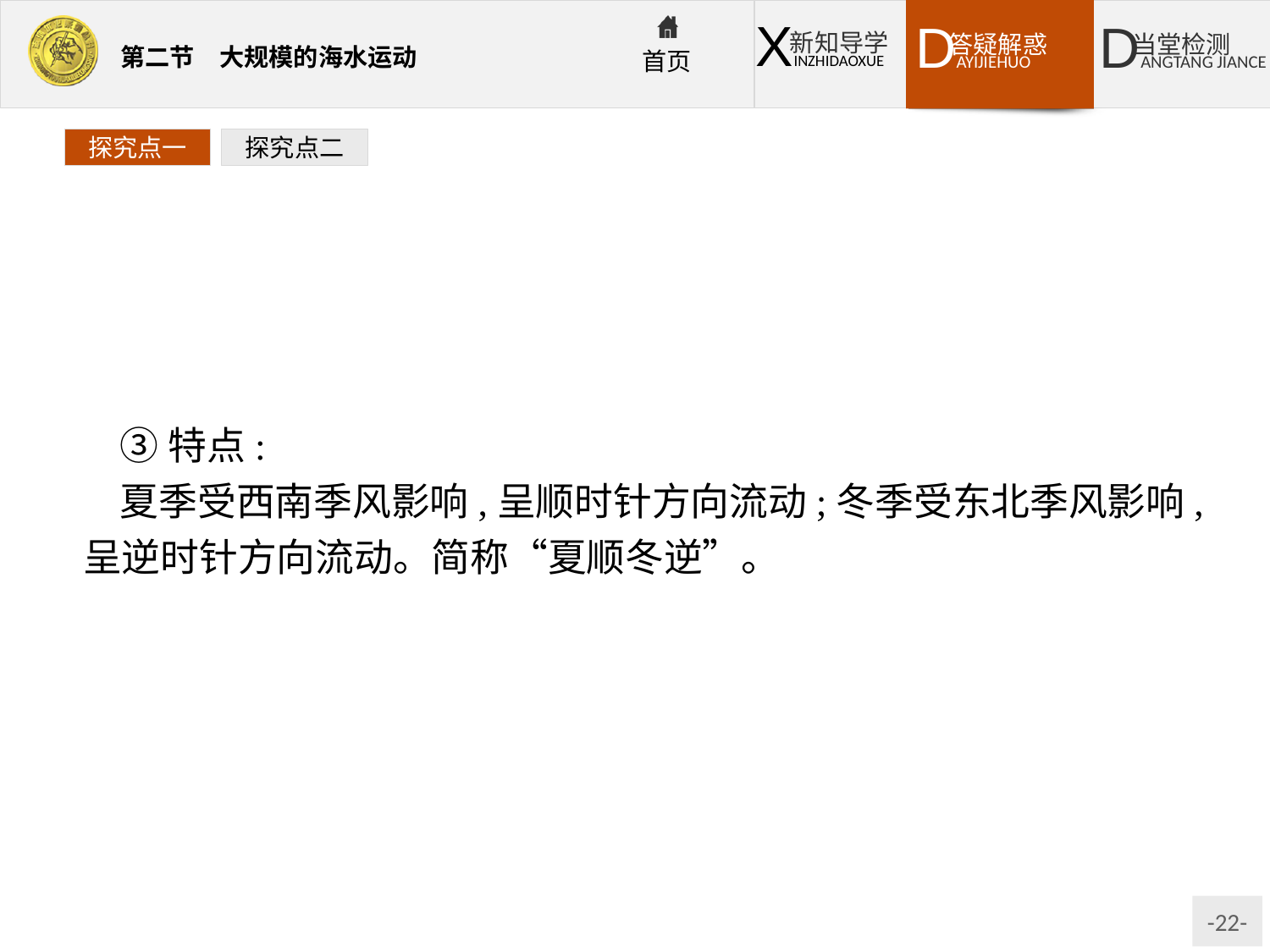

探究点一
探究点二
③特点:
夏季受西南季风影响,呈顺时针方向流动;冬季受东北季风影响,呈逆时针方向流动。简称“夏顺冬逆”。